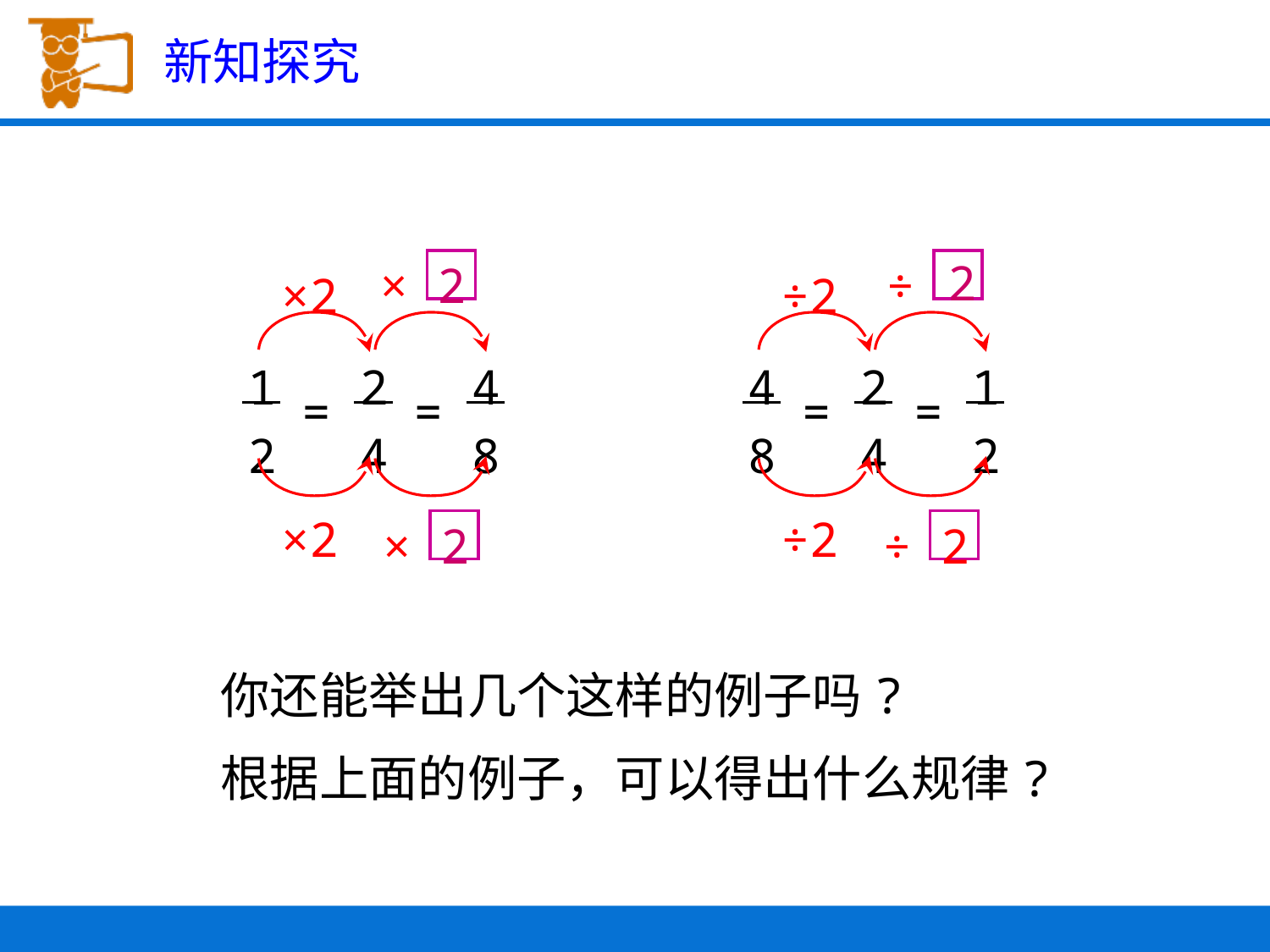

新知探究
2
×

2
÷

×2
÷2

1
2
2
4
4
8
4
8
2
4
1
2
=
=
=
=

×2
÷2
×

2
÷

2
你还能举出几个这样的例子吗?
根据上面的例子，可以得出什么规律?